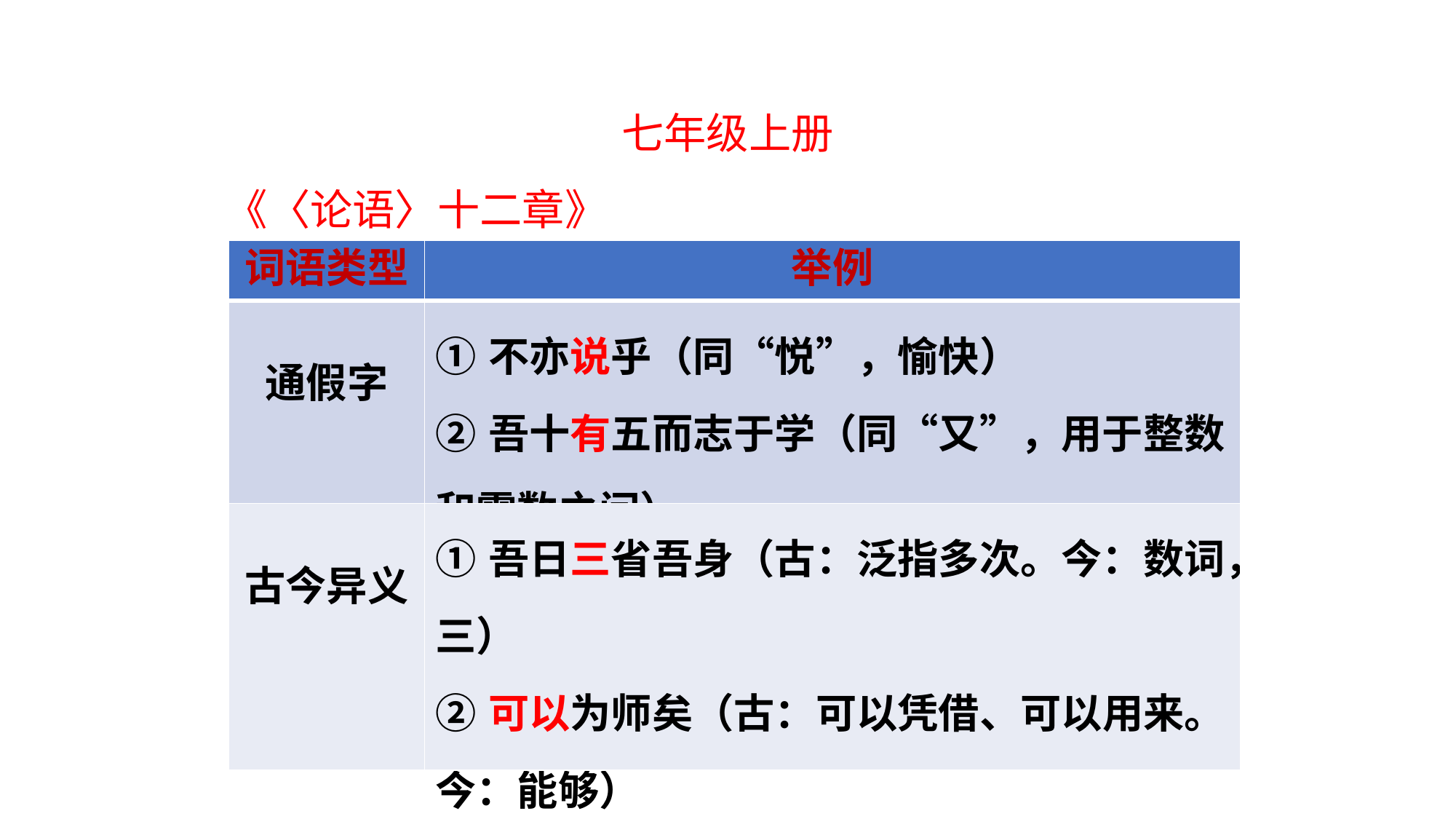

七年级上册
《〈论语〉十二章》

| 词语类型 | 举例 |
| --- | --- |
| 通假字 | ①不亦说乎（同“悦”，愉快） ②吾十有五而志于学（同“又”，用于整数和零数之间） |
| 古今异义 | ①吾日三省吾身（古：泛指多次。今：数词，三） ②可以为师矣（古：可以凭借、可以用来。今：能够） |